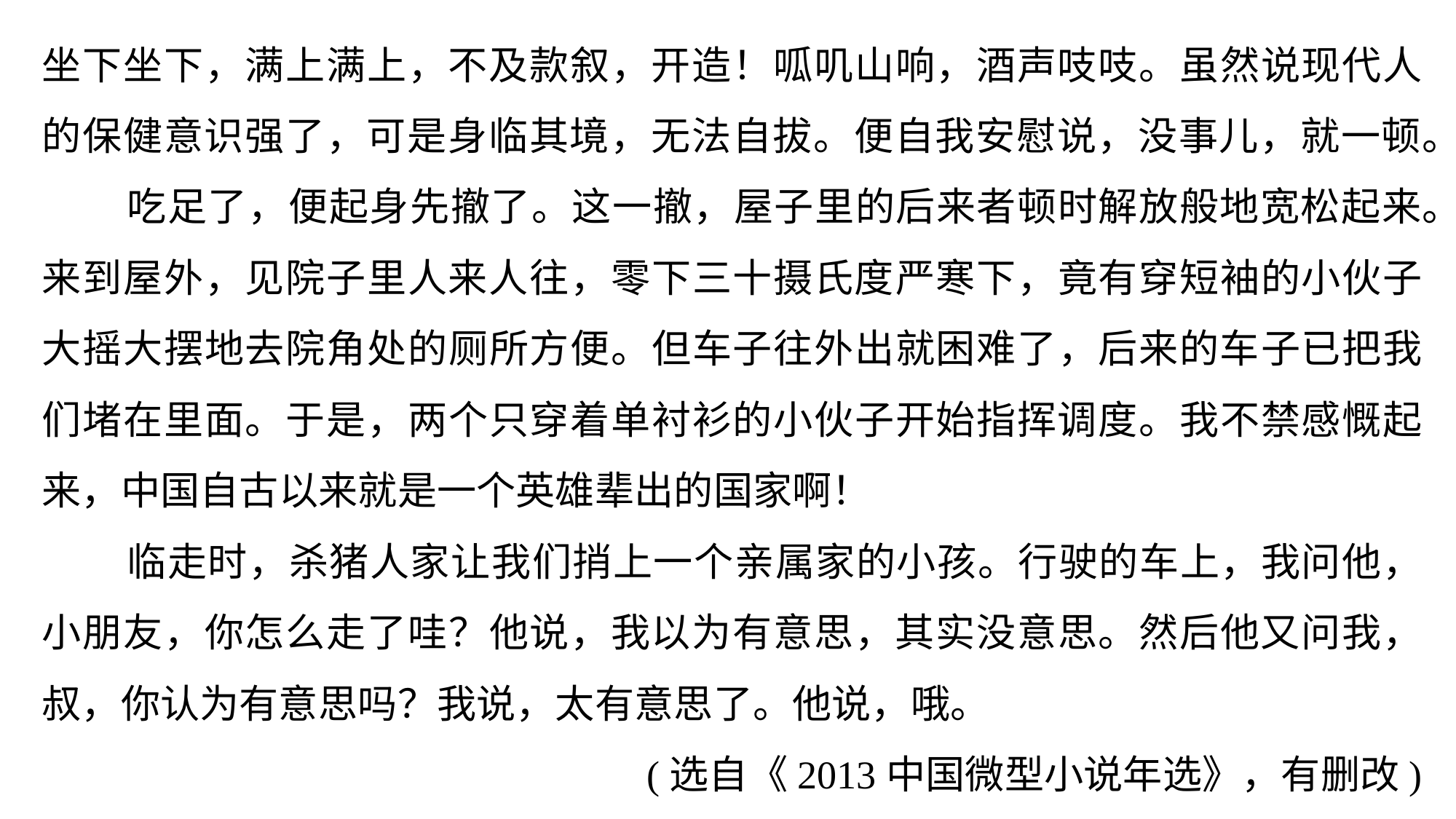

坐下坐下，满上满上，不及款叙，开造！呱叽山响，酒声吱吱。虽然说现代人的保健意识强了，可是身临其境，无法自拔。便自我安慰说，没事儿，就一顿。
吃足了，便起身先撤了。这一撤，屋子里的后来者顿时解放般地宽松起来。来到屋外，见院子里人来人往，零下三十摄氏度严寒下，竟有穿短袖的小伙子大摇大摆地去院角处的厕所方便。但车子往外出就困难了，后来的车子已把我们堵在里面。于是，两个只穿着单衬衫的小伙子开始指挥调度。我不禁感慨起来，中国自古以来就是一个英雄辈出的国家啊！
临走时，杀猪人家让我们捎上一个亲属家的小孩。行驶的车上，我问他，小朋友，你怎么走了哇？他说，我以为有意思，其实没意思。然后他又问我，叔，你认为有意思吗？我说，太有意思了。他说，哦。
(选自《2013中国微型小说年选》，有删改)